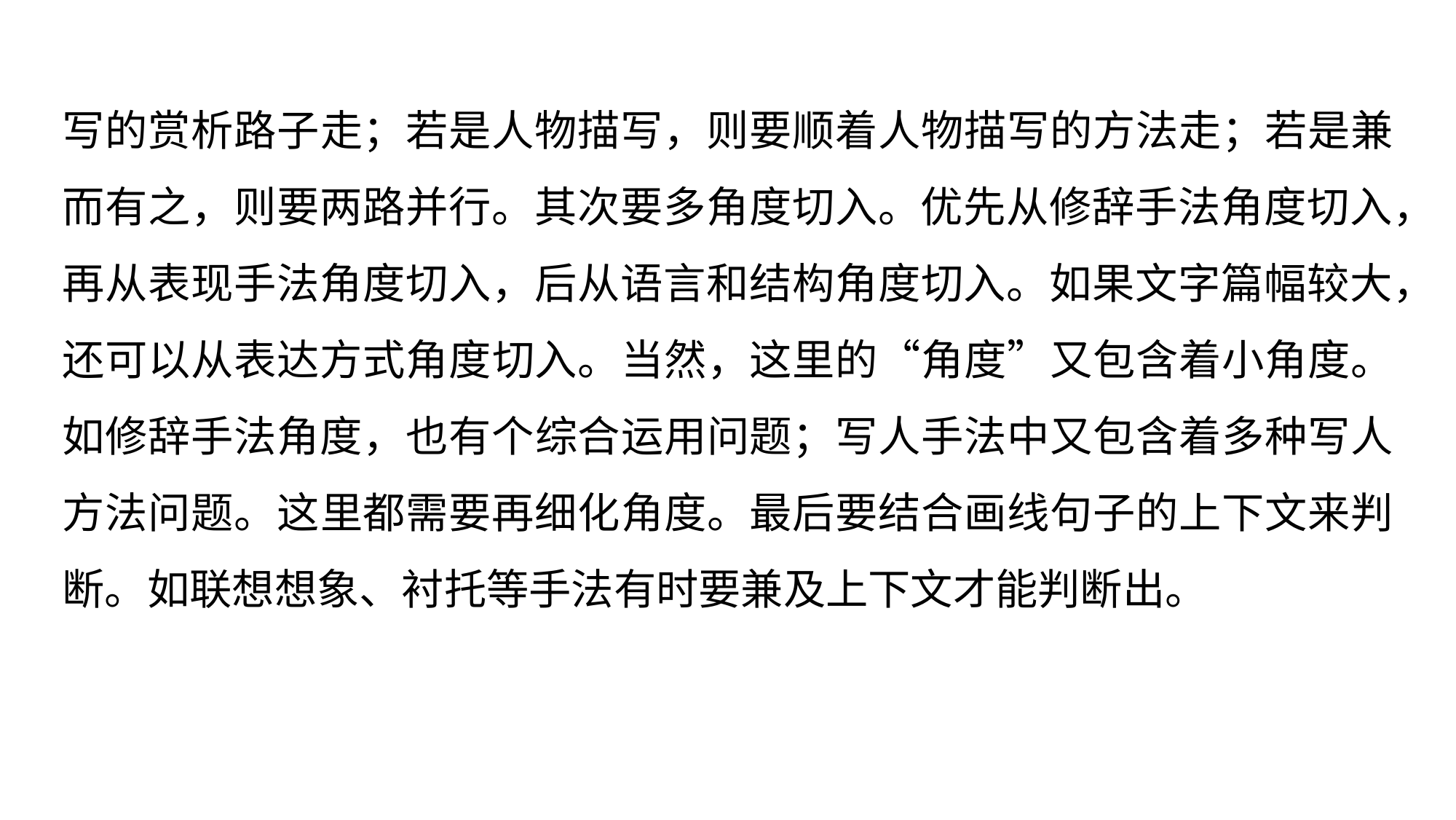

写的赏析路子走；若是人物描写，则要顺着人物描写的方法走；若是兼而有之，则要两路并行。其次要多角度切入。优先从修辞手法角度切入，再从表现手法角度切入，后从语言和结构角度切入。如果文字篇幅较大，还可以从表达方式角度切入。当然，这里的“角度”又包含着小角度。如修辞手法角度，也有个综合运用问题；写人手法中又包含着多种写人方法问题。这里都需要再细化角度。最后要结合画线句子的上下文来判断。如联想想象、衬托等手法有时要兼及上下文才能判断出。